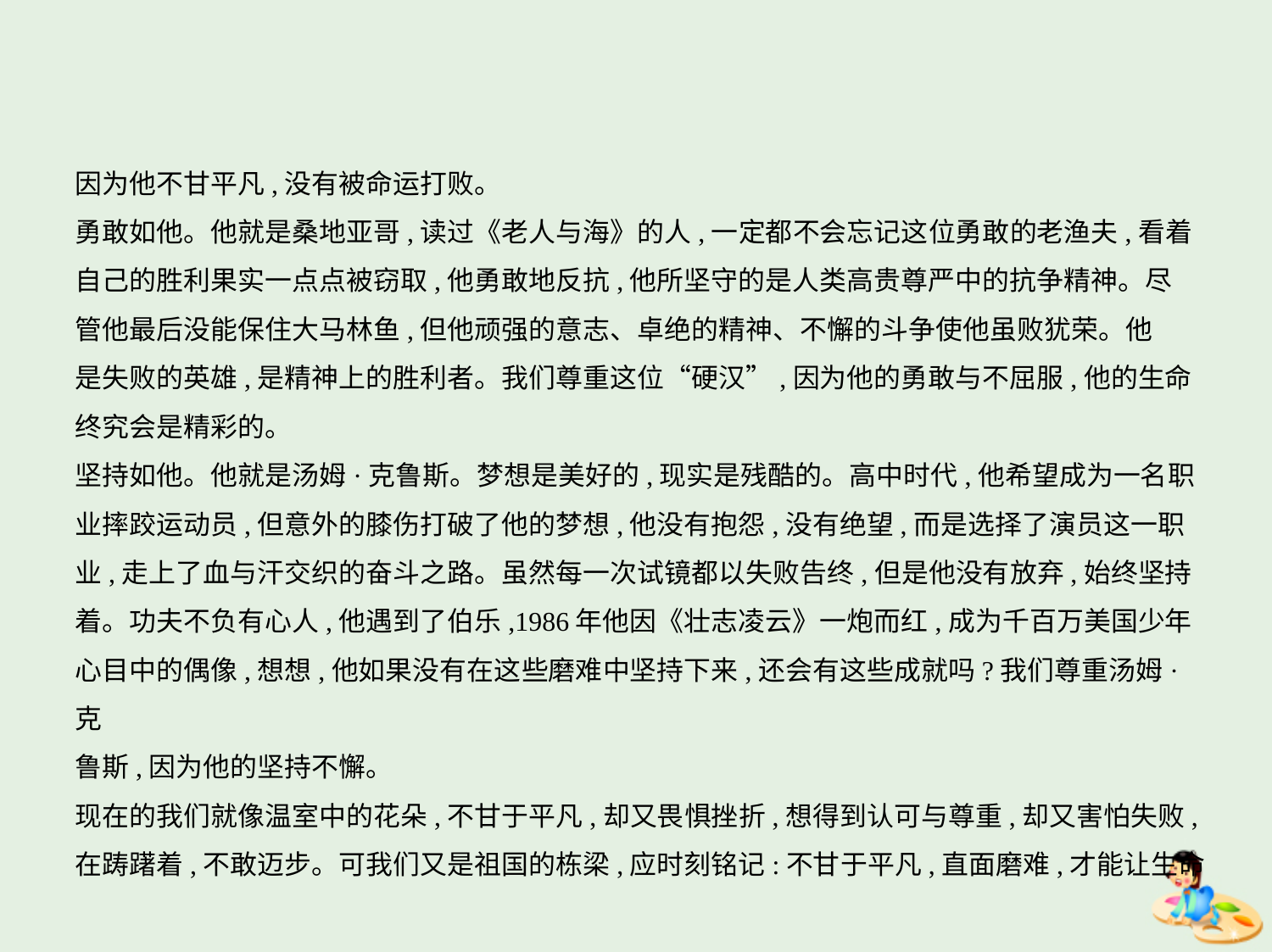

因为他不甘平凡,没有被命运打败。
勇敢如他。他就是桑地亚哥,读过《老人与海》的人,一定都不会忘记这位勇敢的老渔夫,看着
自己的胜利果实一点点被窃取,他勇敢地反抗,他所坚守的是人类高贵尊严中的抗争精神。尽
管他最后没能保住大马林鱼,但他顽强的意志、卓绝的精神、不懈的斗争使他虽败犹荣。他
是失败的英雄,是精神上的胜利者。我们尊重这位“硬汉”,因为他的勇敢与不屈服,他的生命
终究会是精彩的。
坚持如他。他就是汤姆·克鲁斯。梦想是美好的,现实是残酷的。高中时代,他希望成为一名职
业摔跤运动员,但意外的膝伤打破了他的梦想,他没有抱怨,没有绝望,而是选择了演员这一职
业,走上了血与汗交织的奋斗之路。虽然每一次试镜都以失败告终,但是他没有放弃,始终坚持
着。功夫不负有心人,他遇到了伯乐,1986年他因《壮志凌云》一炮而红,成为千百万美国少年
心目中的偶像,想想,他如果没有在这些磨难中坚持下来,还会有这些成就吗?我们尊重汤姆·克
鲁斯,因为他的坚持不懈。
现在的我们就像温室中的花朵,不甘于平凡,却又畏惧挫折,想得到认可与尊重,却又害怕失败,
在踌躇着,不敢迈步。可我们又是祖国的栋梁,应时刻铭记:不甘于平凡,直面磨难,才能让生命